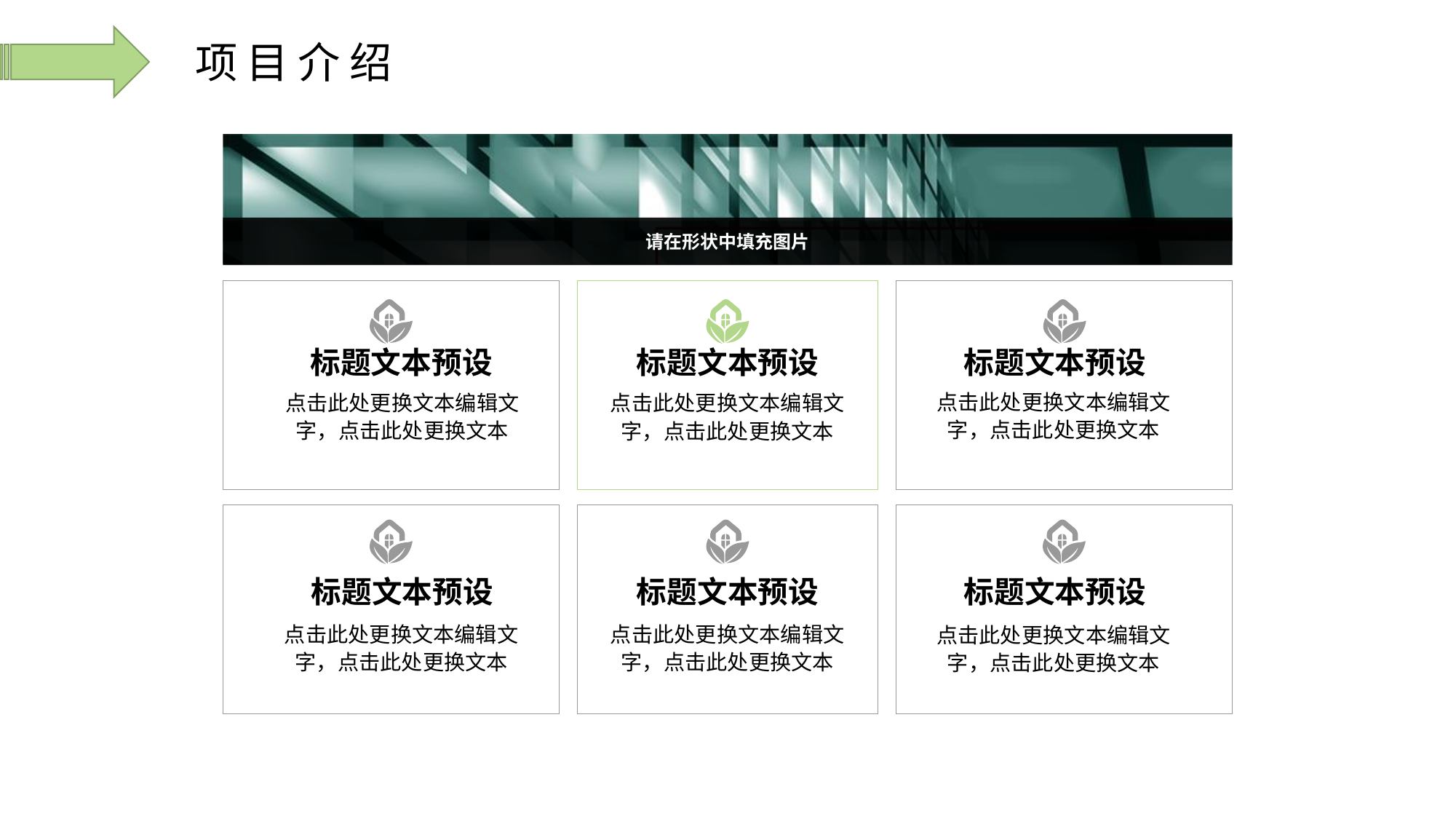

项目介绍

请在形状中填充图片

标题文本预设
标题文本预设
标题文本预设
点击此处更换文本编辑文字，点击此处更换文本
点击此处更换文本编辑文字，点击此处更换文本
点击此处更换文本编辑文字，点击此处更换文本

标题文本预设
标题文本预设
标题文本预设
点击此处更换文本编辑文字，点击此处更换文本
点击此处更换文本编辑文字，点击此处更换文本
点击此处更换文本编辑文字，点击此处更换文本